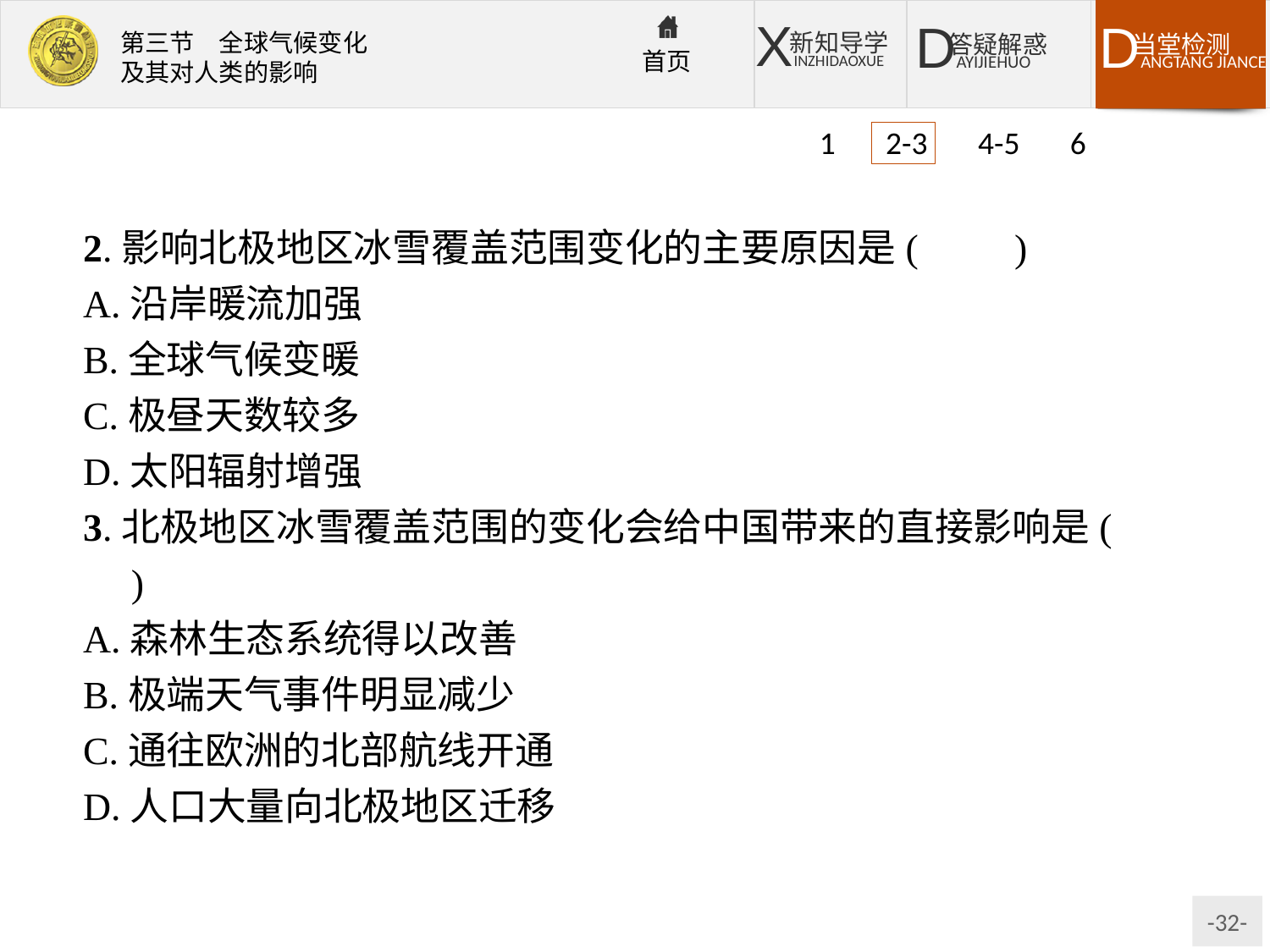

1       2-3       4-5       6

2.影响北极地区冰雪覆盖范围变化的主要原因是(　　)
A.沿岸暖流加强
B.全球气候变暖
C.极昼天数较多
D.太阳辐射增强
3.北极地区冰雪覆盖范围的变化会给中国带来的直接影响是(　　)
A.森林生态系统得以改善
B.极端天气事件明显减少
C.通往欧洲的北部航线开通
D.人口大量向北极地区迁移